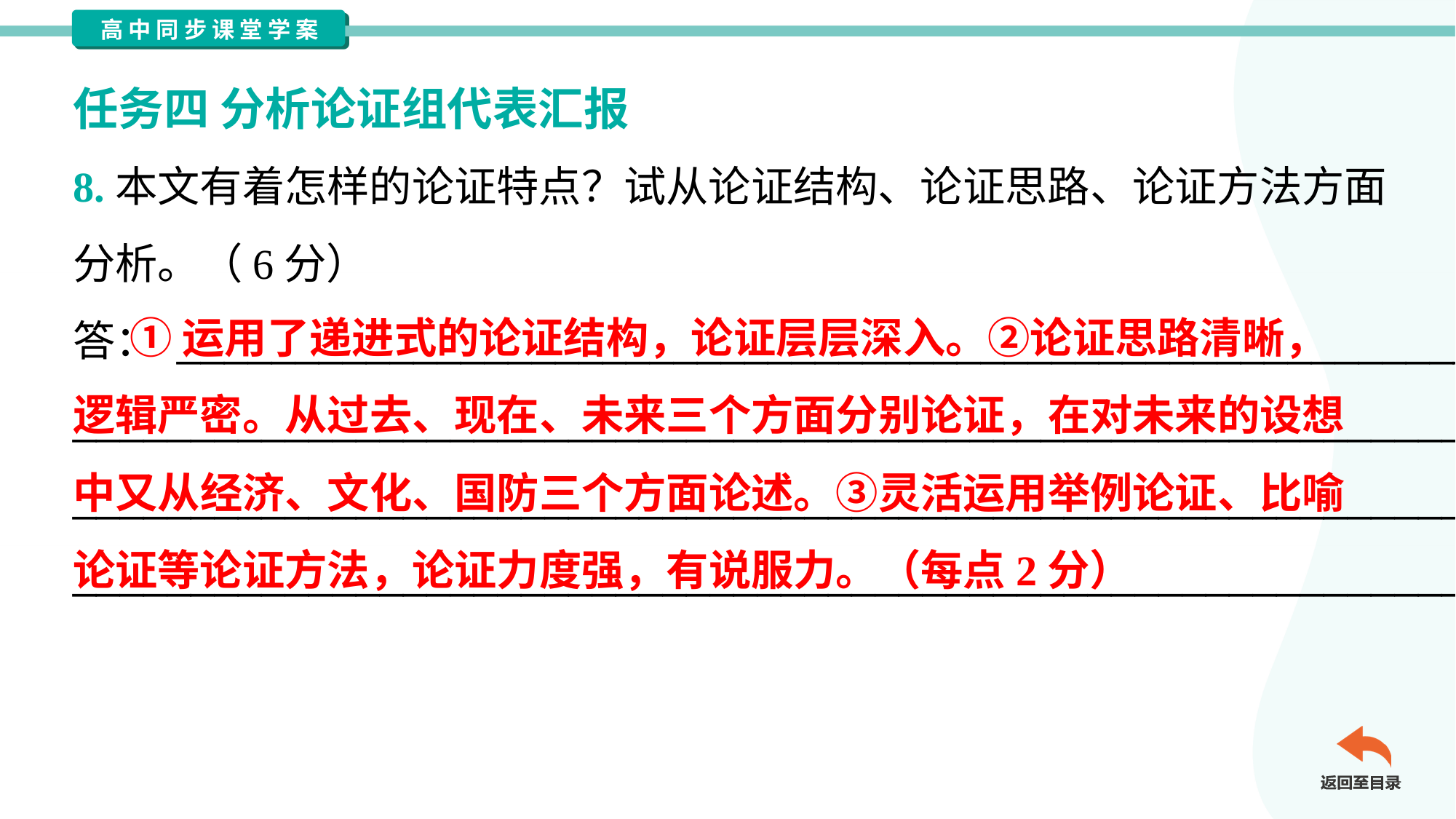

任务四 分析论证组代表汇报
8.本文有着怎样的论证特点？试从论证结构、论证思路、论证方法方面
分析。（6分）
答： ________________________________________________________
_____________________________________________________________
_____________________________________________________________
_____________________________________________________________
      ①运用了递进式的论证结构，论证层层深入。②论证思路清晰，
逻辑严密。从过去、现在、未来三个方面分别论证，在对未来的设想
中又从经济、文化、国防三个方面论述。③灵活运用举例论证、比喻
论证等论证方法，论证力度强，有说服力。（每点2分）